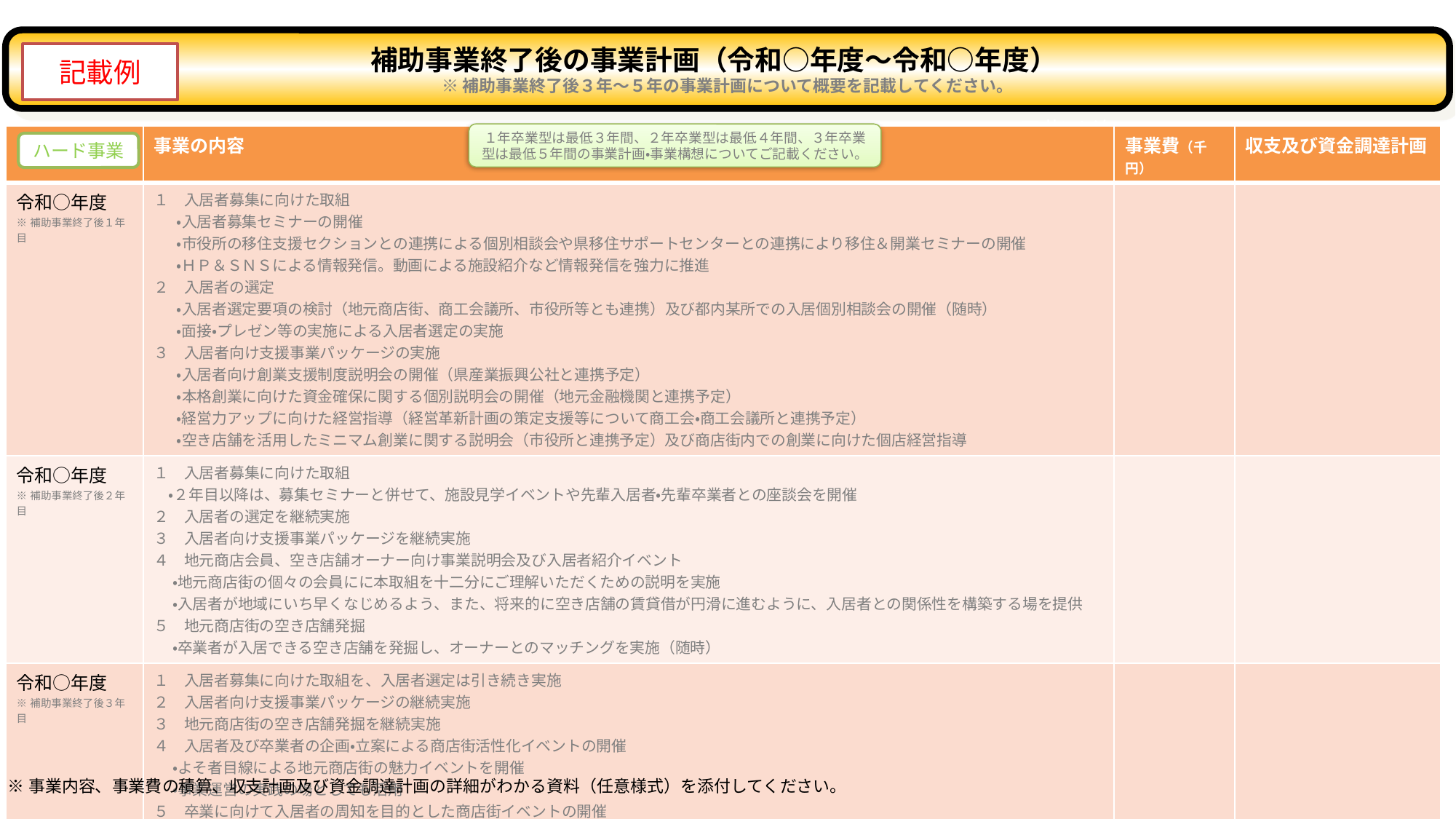

補助事業終了後の事業計画（令和○年度～令和○年度）
※補助事業終了後３年～５年の事業計画について概要を記載してください。
記載例
目指す姿
商店街の現状
１年卒業型は最低３年間、２年卒業型は最低４年間、３年卒業型は最低５年間の事業計画・事業構想についてご記載ください。
|  | 事業の内容 | 事業費（千円） | 収支及び資金調達計画 |
| --- | --- | --- | --- |
| 令和○年度 ※補助事業終了後１年目 | １　入居者募集に向けた取組 　・入居者募集セミナーの開催 　・市役所の移住支援セクションとの連携による個別相談会や県移住サポートセンターとの連携により移住＆開業セミナーの開催 　・ＨＰ＆ＳＮＳによる情報発信。動画による施設紹介など情報発信を強力に推進 ２　入居者の選定 　・入居者選定要項の検討（地元商店街、商工会議所、市役所等とも連携）及び都内某所での入居個別相談会の開催（随時） 　・面接・プレゼン等の実施による入居者選定の実施 ３　入居者向け支援事業パッケージの実施 　・入居者向け創業支援制度説明会の開催（県産業振興公社と連携予定） 　・本格創業に向けた資金確保に関する個別説明会の開催（地元金融機関と連携予定） 　・経営力アップに向けた経営指導（経営革新計画の策定支援等について商工会・商工会議所と連携予定） 　・空き店舗を活用したミニマム創業に関する説明会（市役所と連携予定）及び商店街内での創業に向けた個店経営指導 |  |  |
| 令和○年度 ※補助事業終了後２年目 | １　入居者募集に向けた取組 ・２年目以降は、募集セミナーと併せて、施設見学イベントや先輩入居者・先輩卒業者との座談会を開催 ２　入居者の選定を継続実施 ３　入居者向け支援事業パッケージを継続実施 ４　地元商店会員、空き店舗オーナー向け事業説明会及び入居者紹介イベント 　 ・地元商店街の個々の会員にに本取組を十二分にご理解いただくための説明を実施 　 ・入居者が地域にいち早くなじめるよう、また、将来的に空き店舗の賃貸借が円滑に進むように、入居者との関係性を構築する場を提供 ５　地元商店街の空き店舗発掘 　 ・卒業者が入居できる空き店舗を発掘し、オーナーとのマッチングを実施（随時） |  |  |
| 令和○年度 ※補助事業終了後３年目 | １　入居者募集に向けた取組を、入居者選定は引き続き実施 ２　入居者向け支援事業パッケージの継続実施 ３　地元商店街の空き店舗発掘を継続実施 ４　入居者及び卒業者の企画・立案による商店街活性化イベントの開催 　 ・よそ者目線による地元商店街の魅力イベントを開催 　 ・事業運営の実践の場としても活用 ５　卒業に向けて入居者の周知を目的とした商店街イベントの開催 　 ・入居者自身や事業を、商店会員や近隣住民にお披露目するイベントを実施 ６　入居者募集要項の見直し 　 ・より効果的な入居者選定方法について、地元商店街、商工会議所、市役所とともに議論・検討 |  |  |
ハード事業
※事業内容、事業費の積算、収支計画及び資金調達計画の詳細がわかる資料（任意様式）を添付してください。